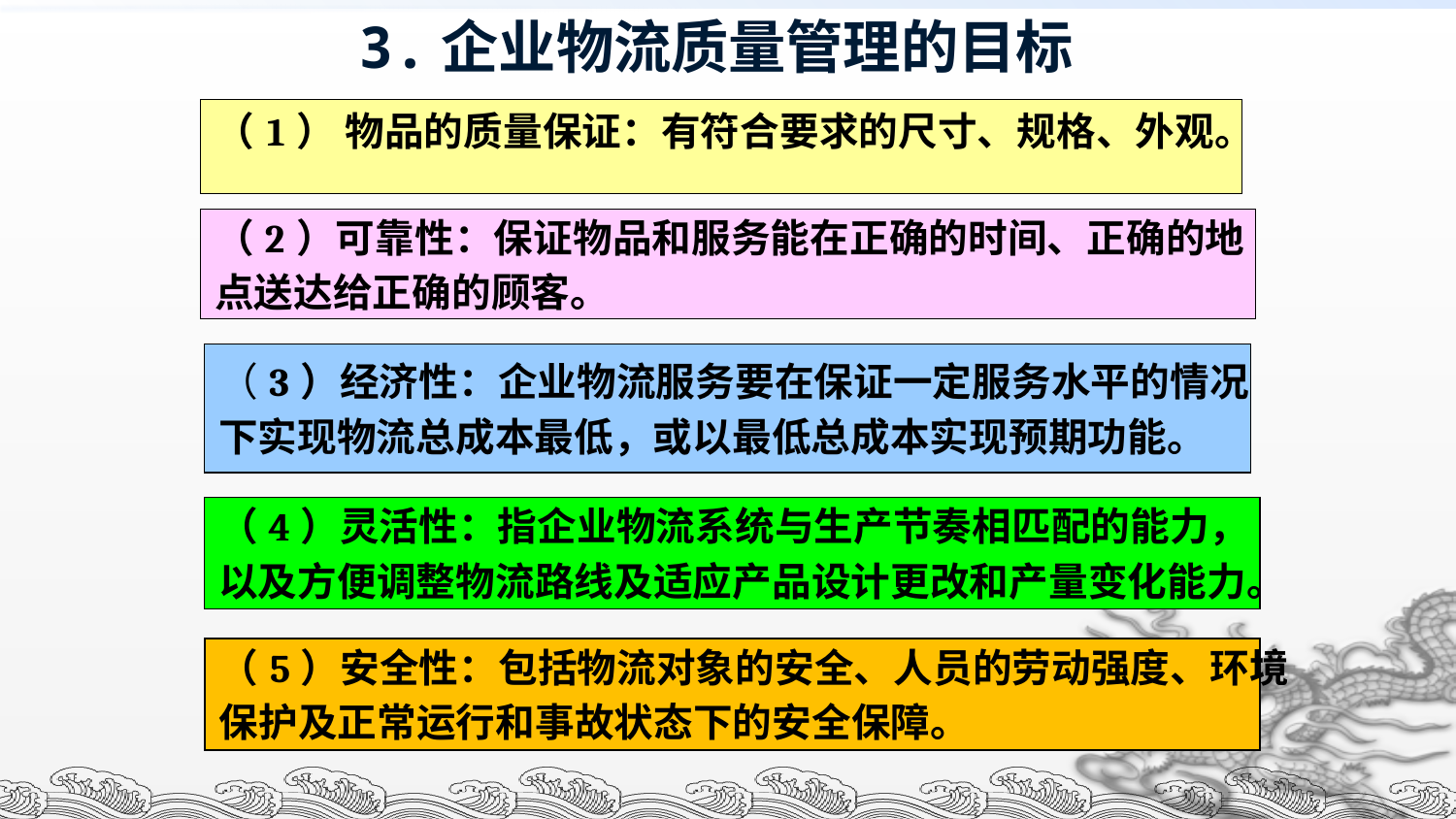

3.企业物流质量管理的目标
（1） 物品的质量保证：有符合要求的尺寸、规格、外观。

（2）可靠性：保证物品和服务能在正确的时间、正确的地
点送达给正确的顾客。
（3）经济性：企业物流服务要在保证一定服务水平的情况
下实现物流总成本最低，或以最低总成本实现预期功能。
（4）灵活性：指企业物流系统与生产节奏相匹配的能力，
以及方便调整物流路线及适应产品设计更改和产量变化能力。
（5）安全性：包括物流对象的安全、人员的劳动强度、环境
保护及正常运行和事故状态下的安全保障。